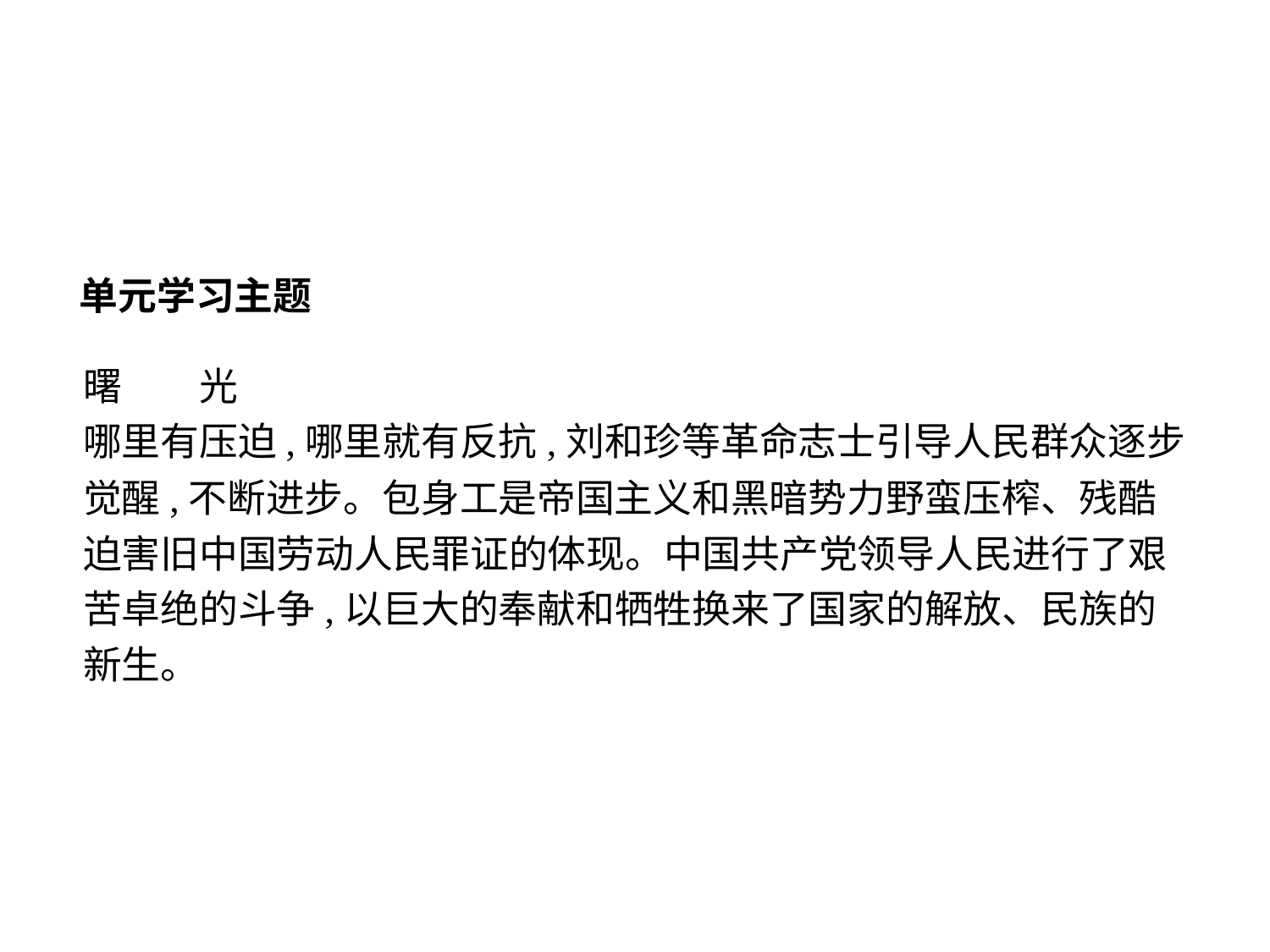

单元学习主题
曙　　光
哪里有压迫,哪里就有反抗,刘和珍等革命志士引导人民群众逐步觉醒,不断进步。包身工是帝国主义和黑暗势力野蛮压榨、残酷迫害旧中国劳动人民罪证的体现。中国共产党领导人民进行了艰苦卓绝的斗争,以巨大的奉献和牺牲换来了国家的解放、民族的新生。